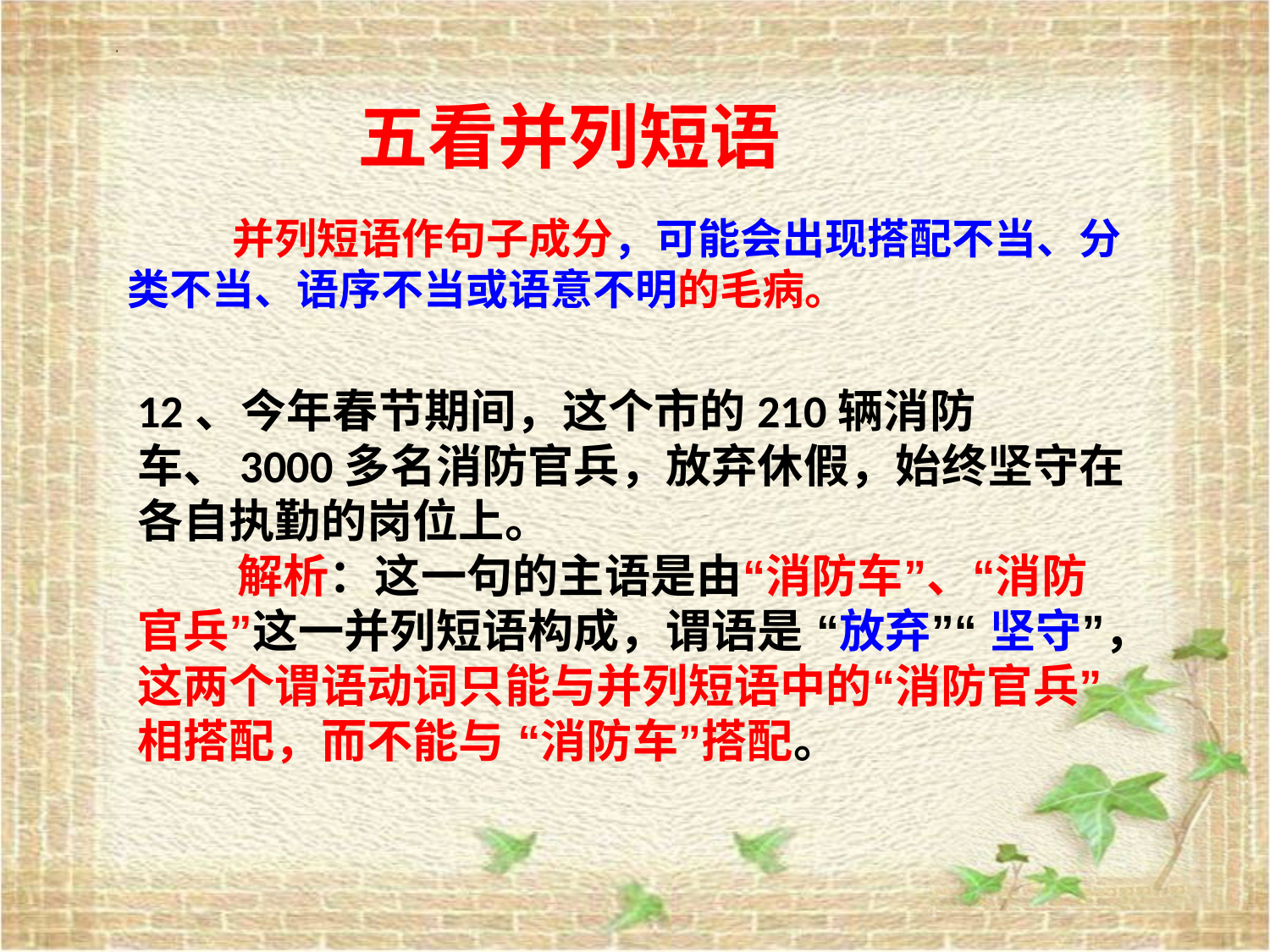

五看并列短语
        并列短语作句子成分，可能会出现搭配不当、分类不当、语序不当或语意不明的毛病。
12、今年春节期间，这个市的210辆消防车、3000多名消防官兵，放弃休假，始终坚守在各自执勤的岗位上。
       解析：这一句的主语是由“消防车”、“消防官兵”这一并列短语构成，谓语是 “放弃”“ 坚守”，这两个谓语动词只能与并列短语中的“消防官兵”相搭配，而不能与 “消防车”搭配。